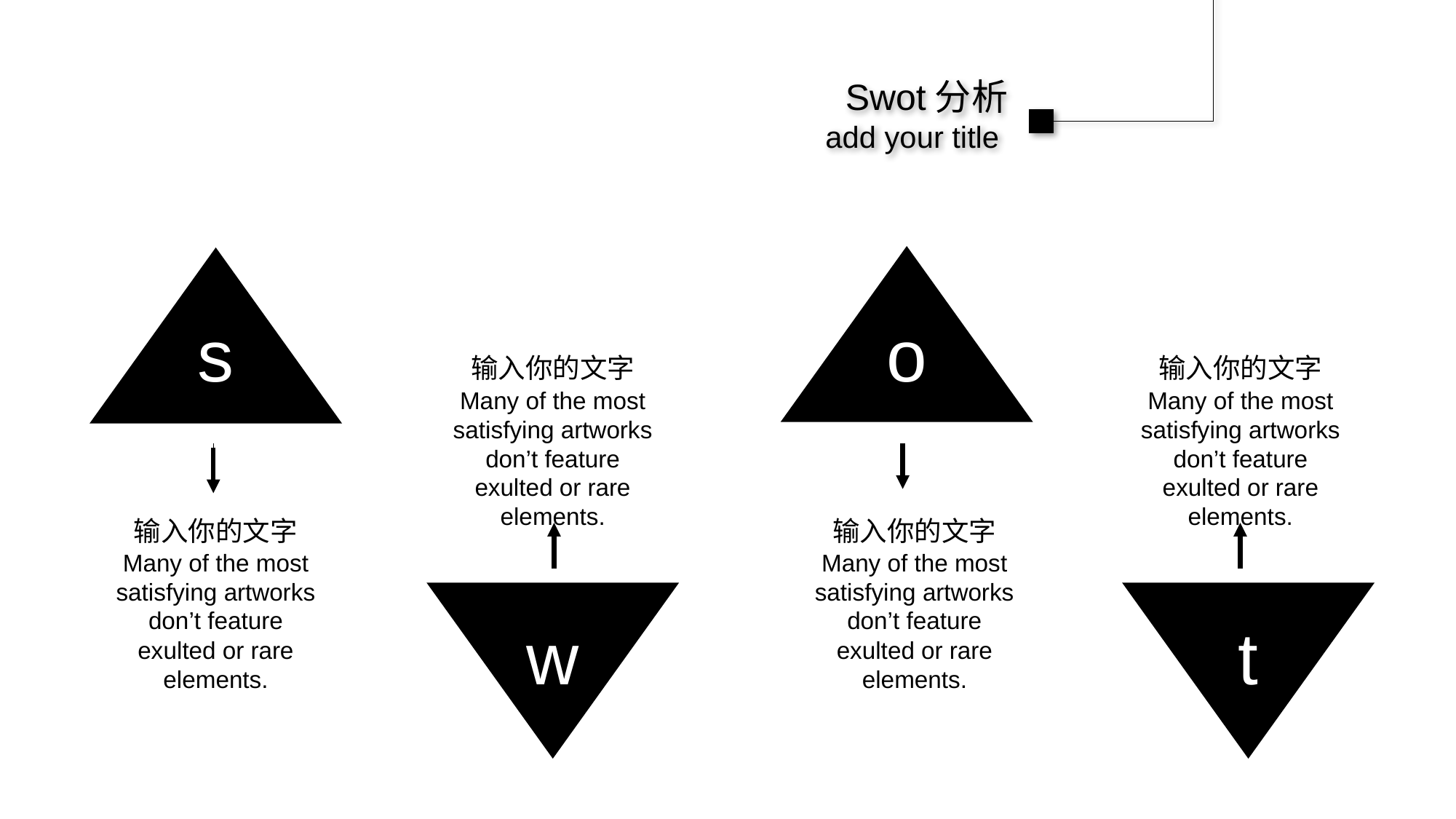

Swot分析
add your title

s
o
输入你的文字
输入你的文字
Many of the most satisfying artworks don’t feature exulted or rare elements.
Many of the most satisfying artworks don’t feature exulted or rare elements.
输入你的文字
输入你的文字
Many of the most satisfying artworks don’t feature exulted or rare elements.
Many of the most satisfying artworks don’t feature exulted or rare elements.

t
w